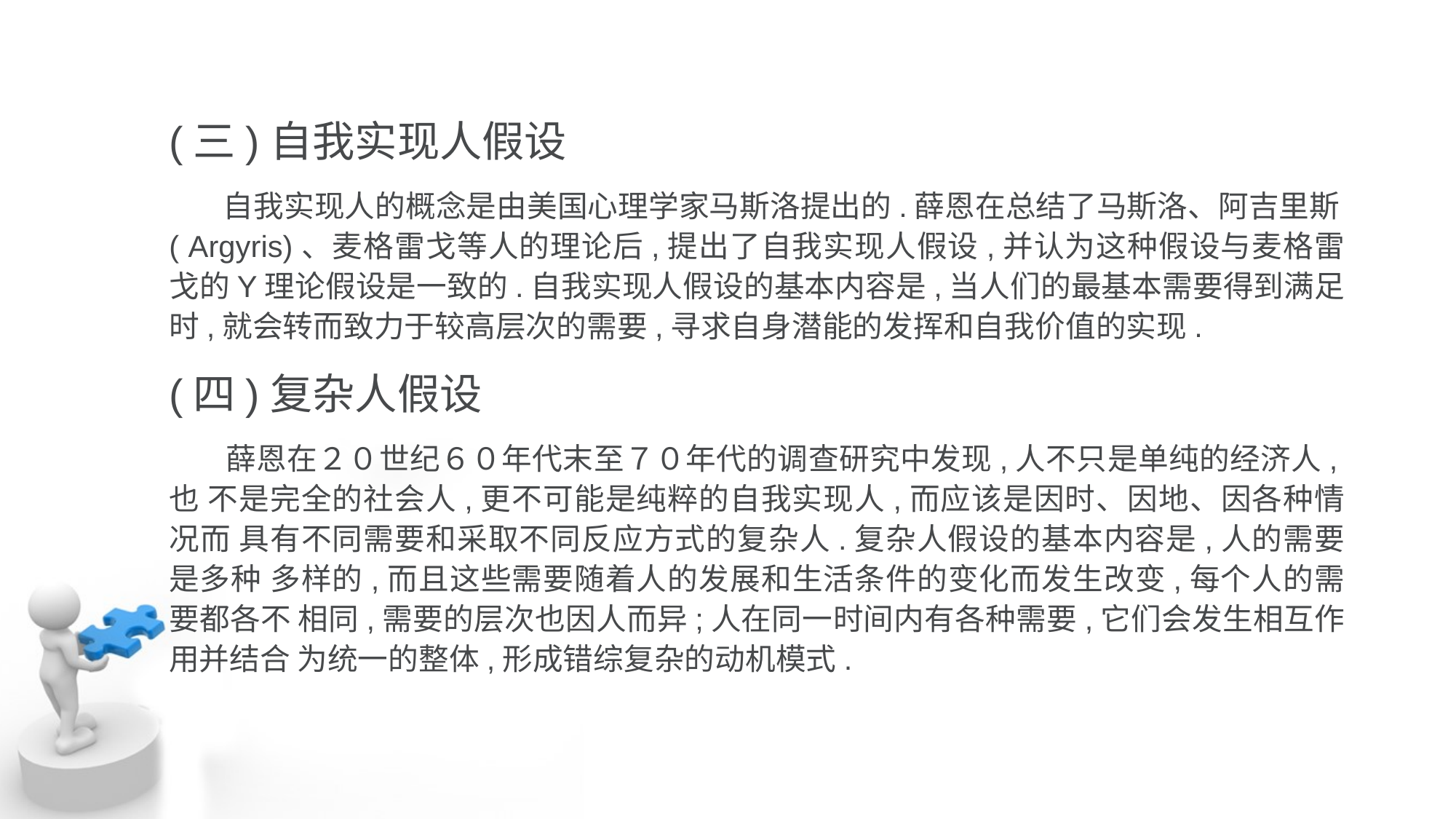

(三)自我实现人假设
       自我实现人的概念是由美国心理学家马斯洛提出的.薛恩在总结了马斯洛、阿吉里斯( Argyris)、麦格雷戈等人的理论后,提出了自我实现人假设,并认为这种假设与麦格雷 戈的Y理论假设是一致的.自我实现人假设的基本内容是,当人们的最基本需要得到满足 时,就会转而致力于较高层次的需要,寻求自身潜能的发挥和自我价值的实现.
(四)复杂人假设
       薛恩在２０世纪６０年代末至７０年代的调查研究中发现,人不只是单纯的经济人,也 不是完全的社会人,更不可能是纯粹的自我实现人,而应该是因时、因地、因各种情况而 具有不同需要和采取不同反应方式的复杂人.复杂人假设的基本内容是,人的需要是多种 多样的,而且这些需要随着人的发展和生活条件的变化而发生改变,每个人的需要都各不 相同,需要的层次也因人而异;人在同一时间内有各种需要,它们会发生相互作用并结合 为统一的整体,形成错综复杂的动机模式.